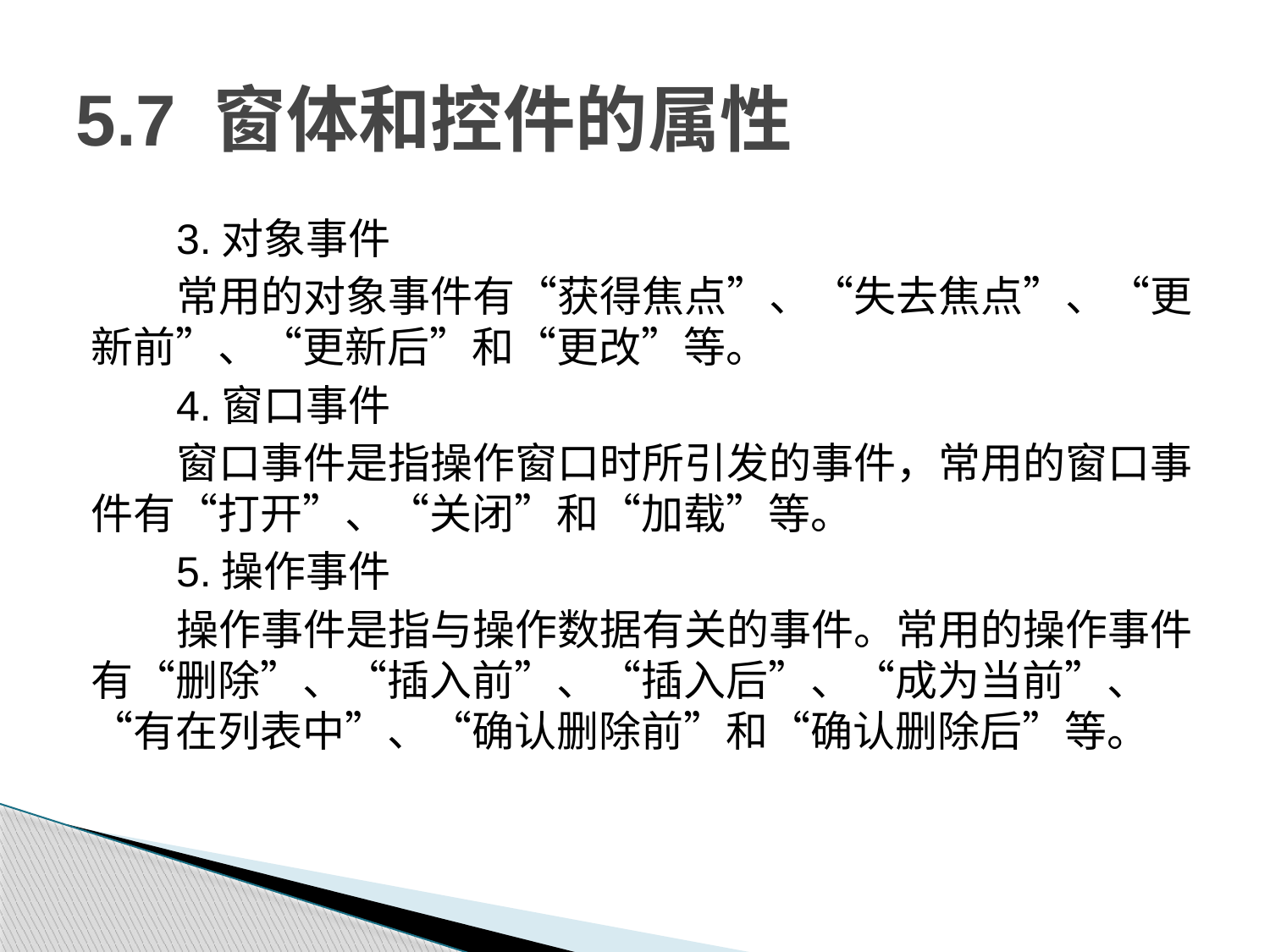

# 5.7 窗体和控件的属性
3.对象事件
常用的对象事件有“获得焦点”、“失去焦点”、“更新前”、“更新后”和“更改”等。
4.窗口事件
窗口事件是指操作窗口时所引发的事件，常用的窗口事件有“打开”、“关闭”和“加载”等。
5.操作事件
操作事件是指与操作数据有关的事件。常用的操作事件有“删除”、“插入前”、“插入后”、“成为当前”、“有在列表中”、“确认删除前”和“确认删除后”等。